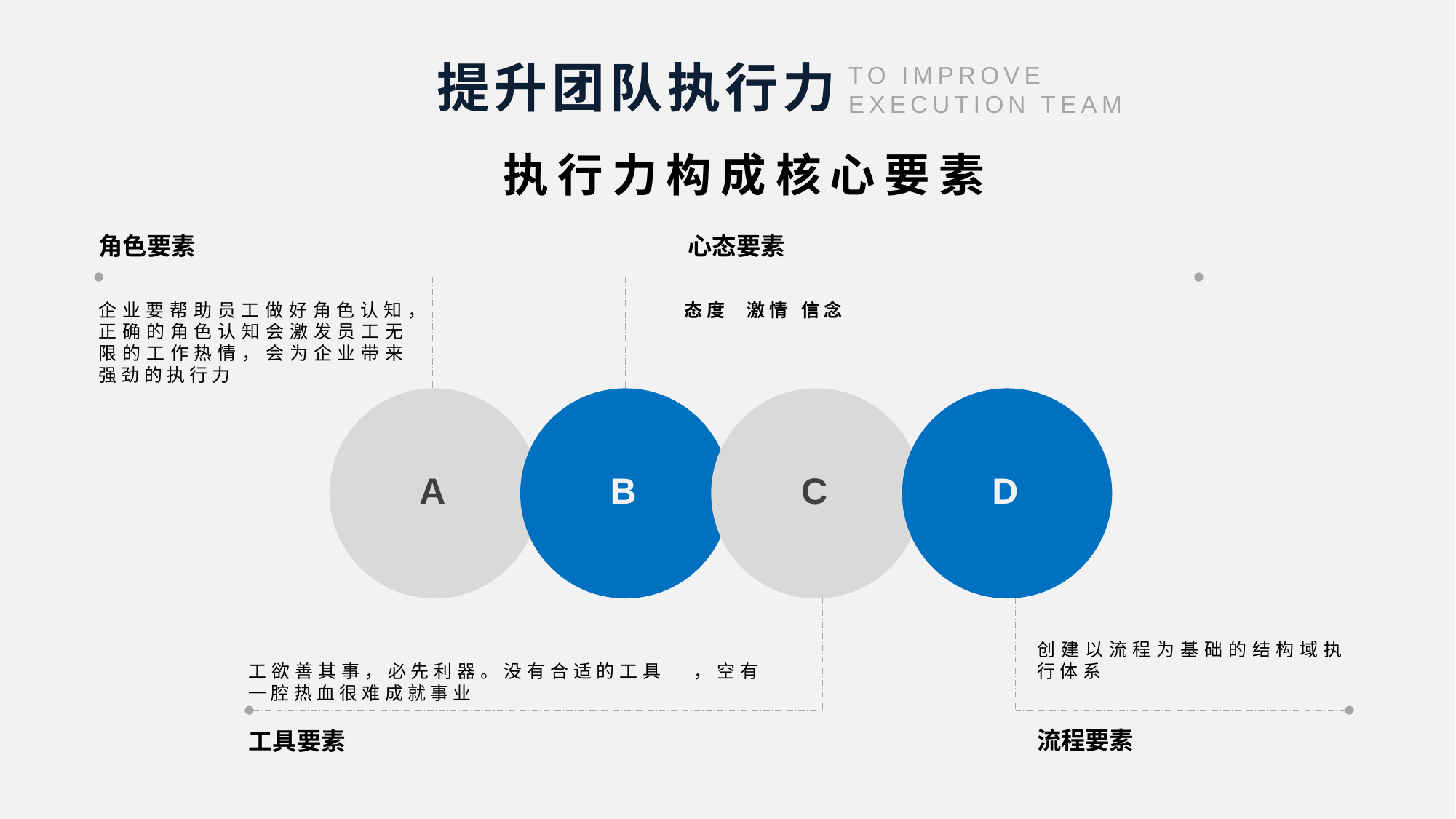

提升团队执行力
TO IMPROVE
EXECUTION TEAM
 执行力构成核心要素
角色要素
心态要素
企业要帮助员工做好角色认知，正确的角色认知会激发员工无限的工作热情，会为企业带来强劲的执行力
态度  激情 信念

A
B
C
D
创建以流程为基础的结构域执行体系
工欲善其事，必先利器。没有合适的工具	，空有一腔热血很难成就事业
流程要素
工具要素